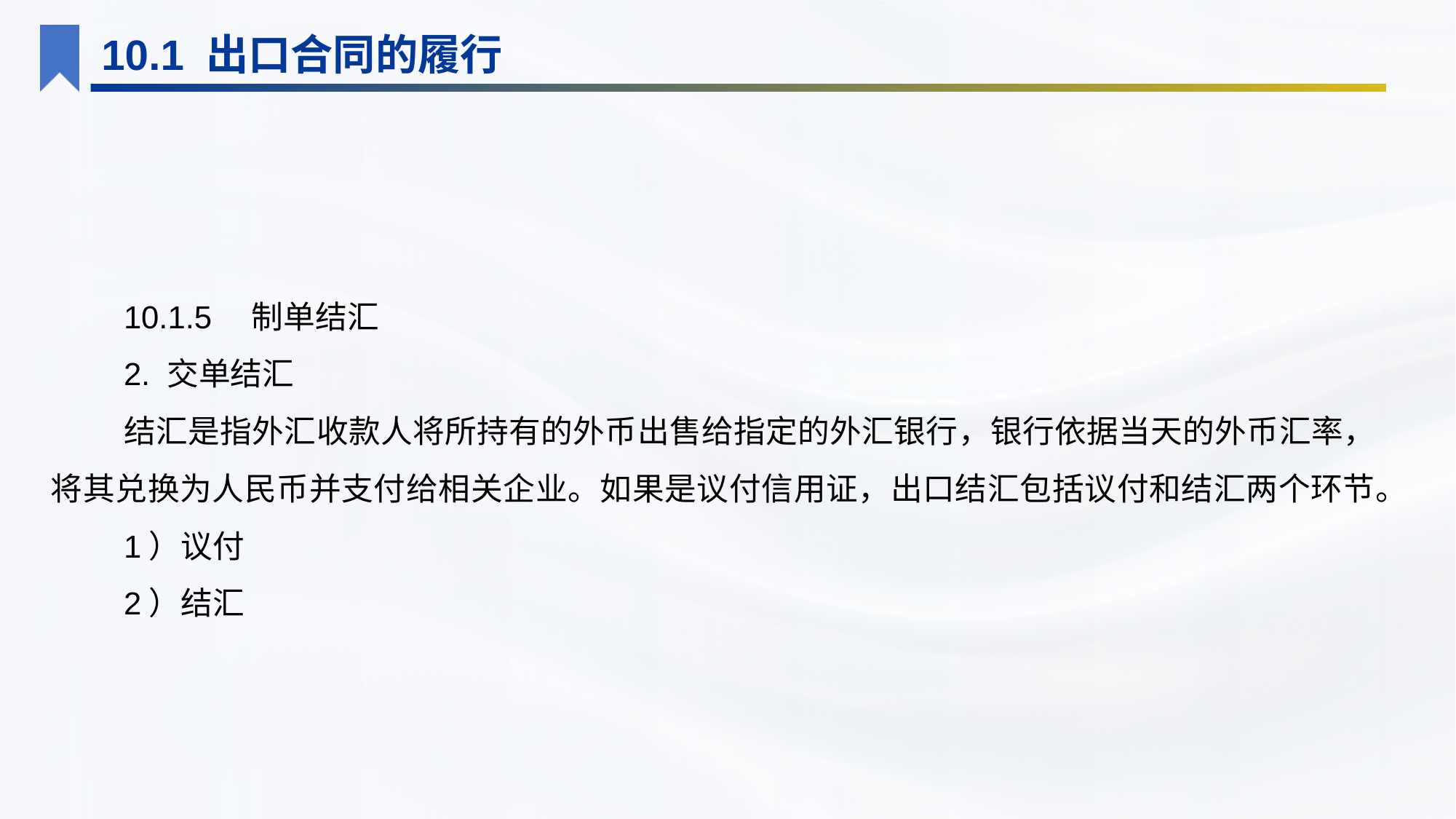

10.1 出口合同的履行
10.1.5　制单结汇
2. 交单结汇
结汇是指外汇收款人将所持有的外币出售给指定的外汇银行，银行依据当天的外币汇率，将其兑换为人民币并支付给相关企业。如果是议付信用证，出口结汇包括议付和结汇两个环节。
1）议付
2）结汇